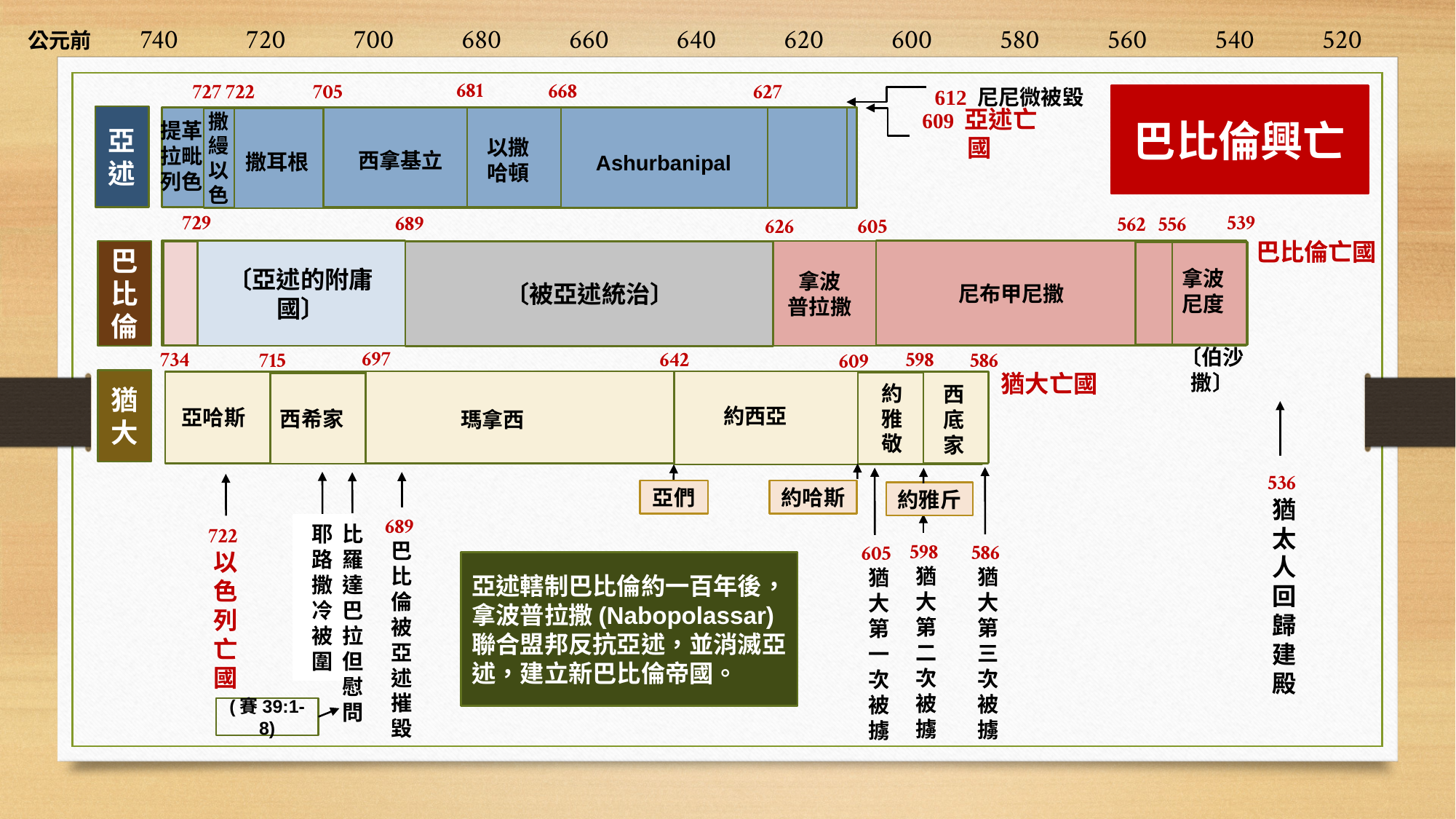

740           720           700           680           660           640           620           600           580           560           540           520
公元前
681
668
705
627
727
722
612 尼尼微被毀
巴比倫興亡
提革拉毗列色
亞述

撒縵以色

以撒哈頓
609 亞述亡國
西拿基立
撒耳根
Ashurbanipal
729
539
689
562
556
626
605
巴比倫亡國

巴比倫

拿波尼度
拿波
普拉撒
〔亞述的附庸國〕
〔被亞述統治〕
尼布甲尼撒
697
598
734
642
715
586
609
〔伯沙撒〕
猶大亡國
猶大

約雅敬

西底家
約西亞
亞哈斯
西希家
瑪拿西
536猶太人回歸建殿
亞們
約哈斯
約雅斤
722以色列亡國
689巴比倫被亞述摧毀
耶路撒冷被圍
比羅達巴拉但慰問
598猶大第二次被擄
586猶大第三次被擄
605猶大第一次被擄
亞述轄制巴比倫約一百年後，
拿波普拉撒(Nabopolassar)聯合盟邦反抗亞述，並消滅亞述，建立新巴比倫帝國。
(賽39:1-8)